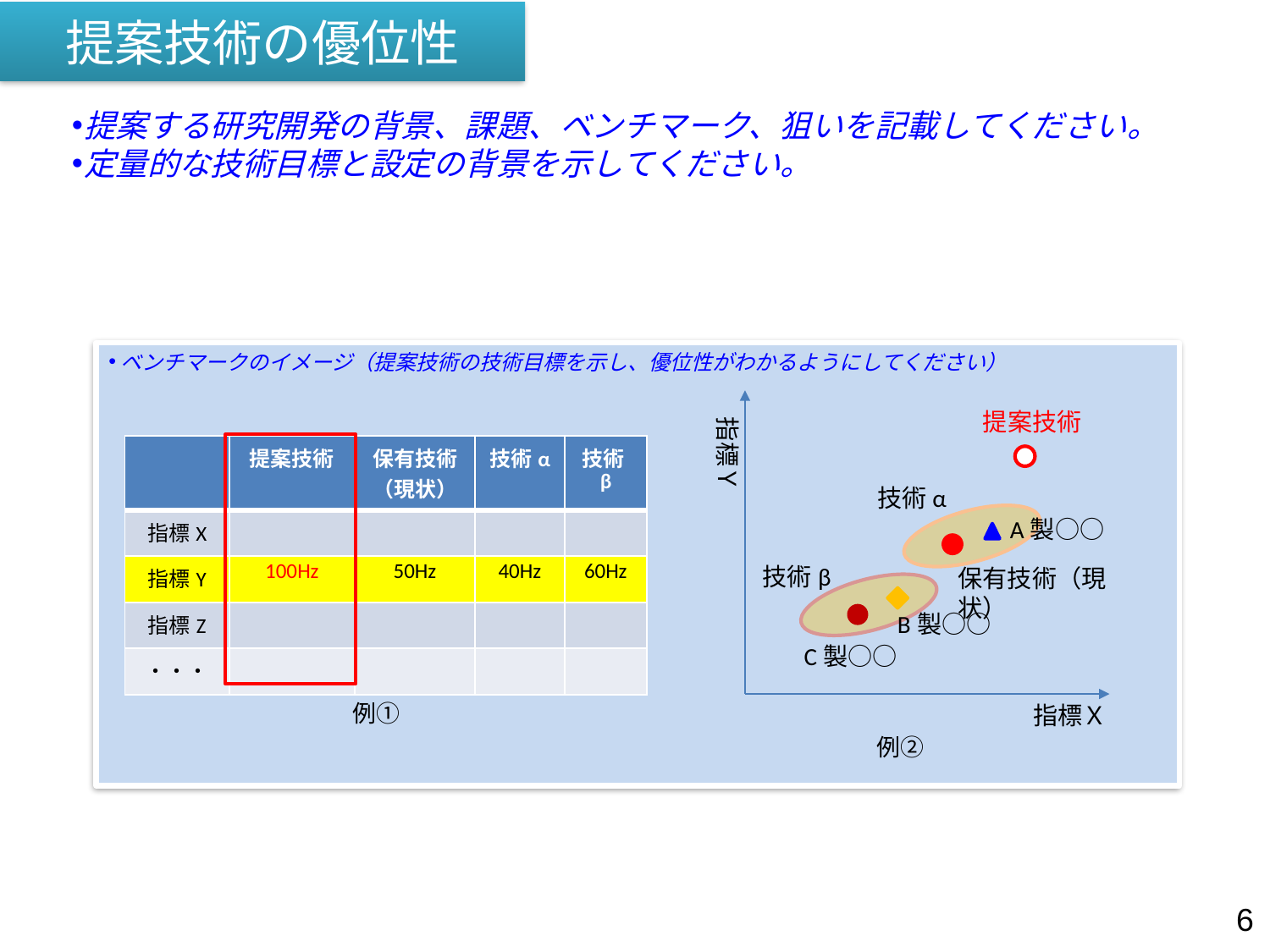

# 提案技術の優位性
提案する研究開発の背景、課題、ベンチマーク、狙いを記載してください。
定量的な技術目標と設定の背景を示してください。
ベンチマークのイメージ（提案技術の技術目標を示し、優位性がわかるようにしてください）
提案技術
指標Ｙ

|  | 提案技術 | 保有技術 （現状） | 技術α | 技術β |
| --- | --- | --- | --- | --- |
| 指標X |  |  |  |  |
| 指標Y | 100Hz | 50Hz | 40Hz | 60Hz |
| 指標Z |  |  |  |  |
| ・・・ |  |  |  |  |

技術α
A製○○

技術β
保有技術（現状）

B製○○

C製○○
例①
指標Ｘ
例②
6